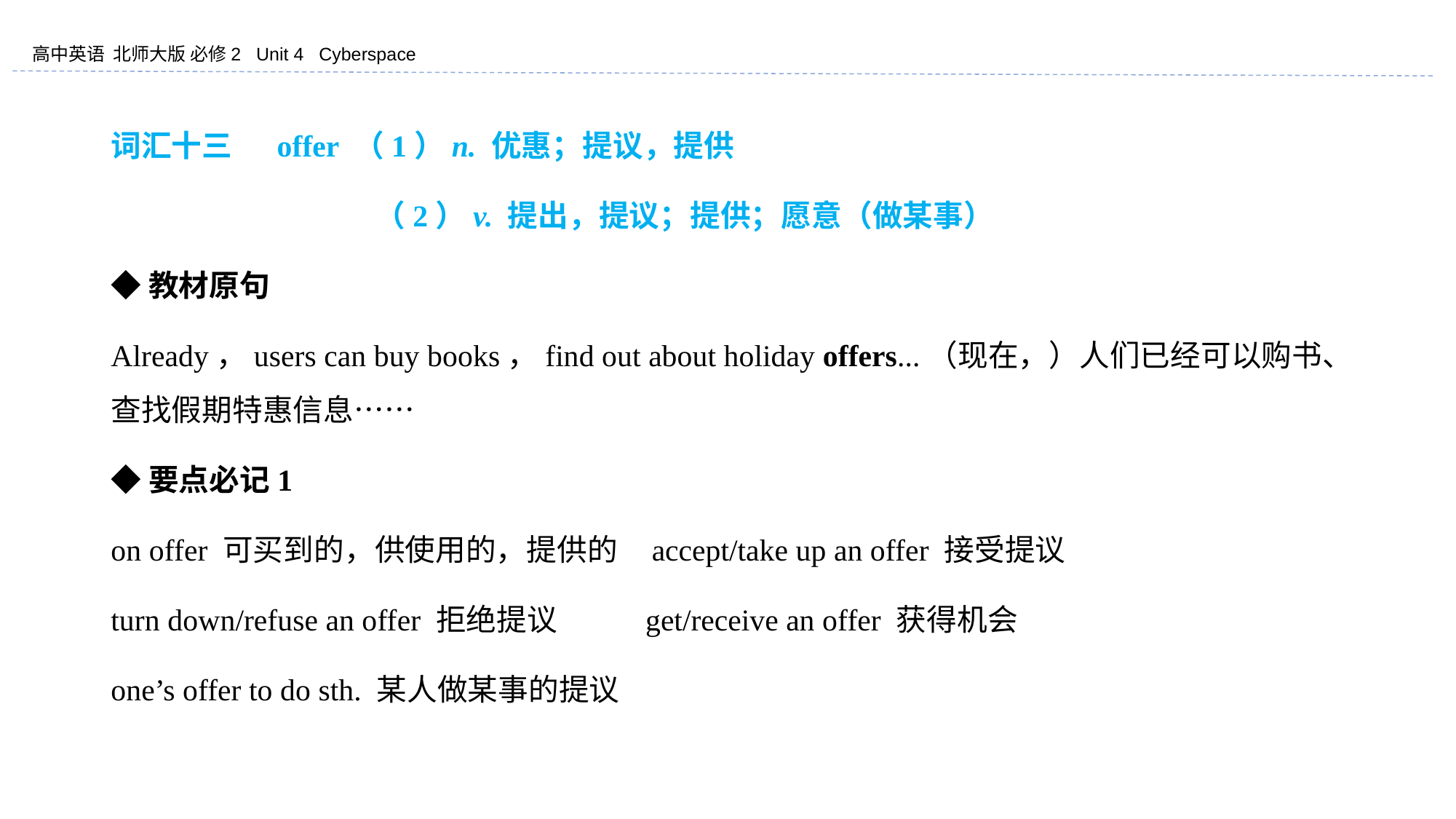

词汇十三 　offer （1）n. 优惠；提议，提供
 　　　　　 　　　（2）v. 提出，提议；提供；愿意（做某事）
◆教材原句
Already，users can buy books，find out about holiday offers...（现在，）人们已经可以购书、查找假期特惠信息……
◆要点必记1
on offer 可买到的，供使用的，提供的    accept/take up an offer 接受提议
turn down/refuse an offer 拒绝提议            get/receive an offer 获得机会
one’s offer to do sth. 某人做某事的提议